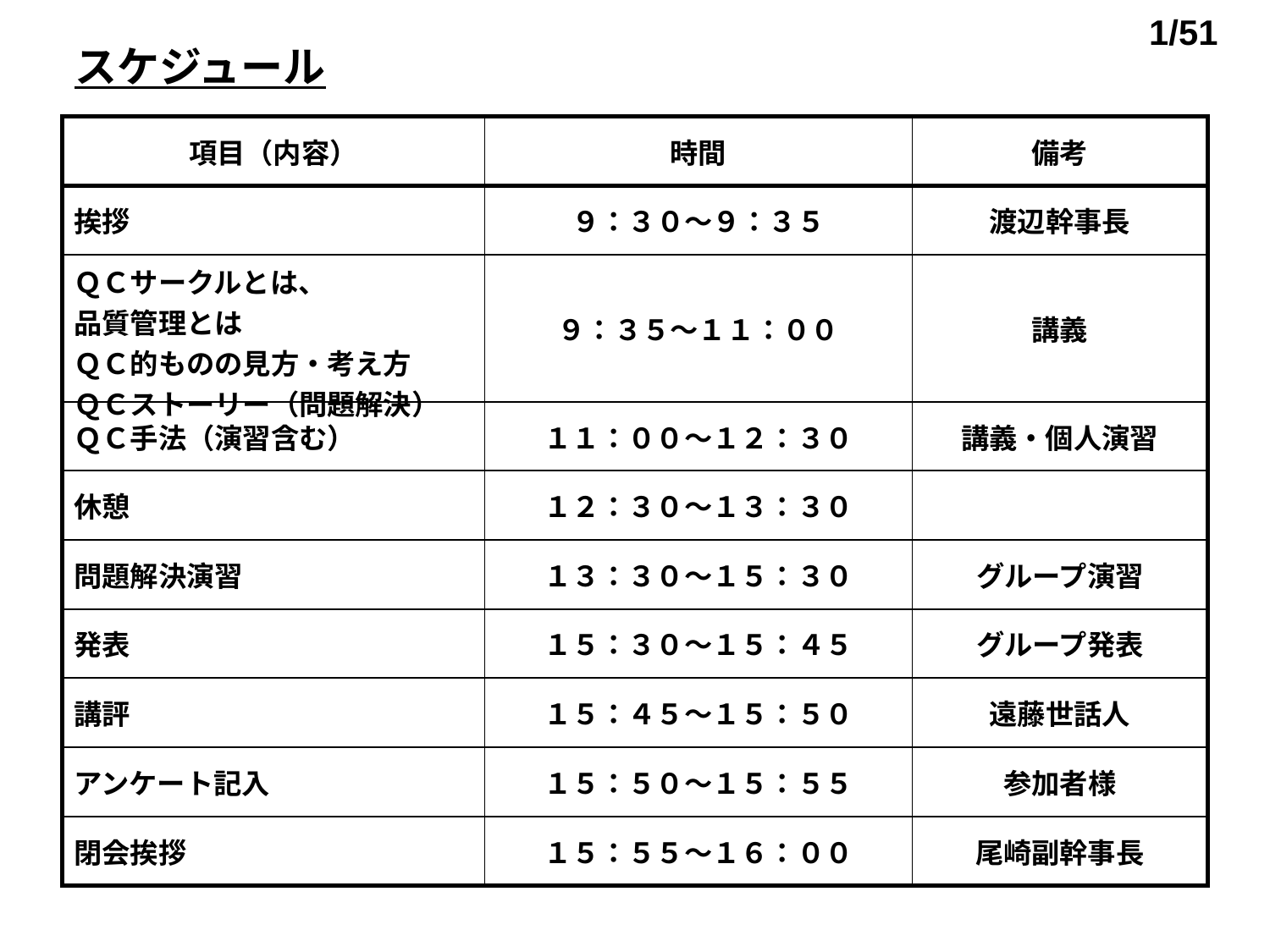

1/51
スケジュール
| 項目（内容） | 時間 | 備考 |
| --- | --- | --- |
| 挨拶 | ９：３０〜９：３５ | 渡辺幹事長 |
| ＱＣサークルとは、 品質管理とは ＱＣ的ものの見方・考え方 ＱＣストーリー（問題解決） | ９：３５〜１１：００ | 講義 |
| ＱＣ手法（演習含む） | １１：００〜１２：３０ | 講義・個人演習 |
| 休憩 | １２：３０〜１３：３０ |  |
| 問題解決演習 | １３：３０〜１５：３０ | グループ演習 |
| 発表 | １５：３０〜１５：４５ | グループ発表 |
| 講評 | １５：４５〜１５：５０ | 遠藤世話人 |
| アンケート記入 | １５：５０〜１５：５５ | 参加者様 |
| 閉会挨拶 | １５：５５〜１６：００ | 尾崎副幹事長 |